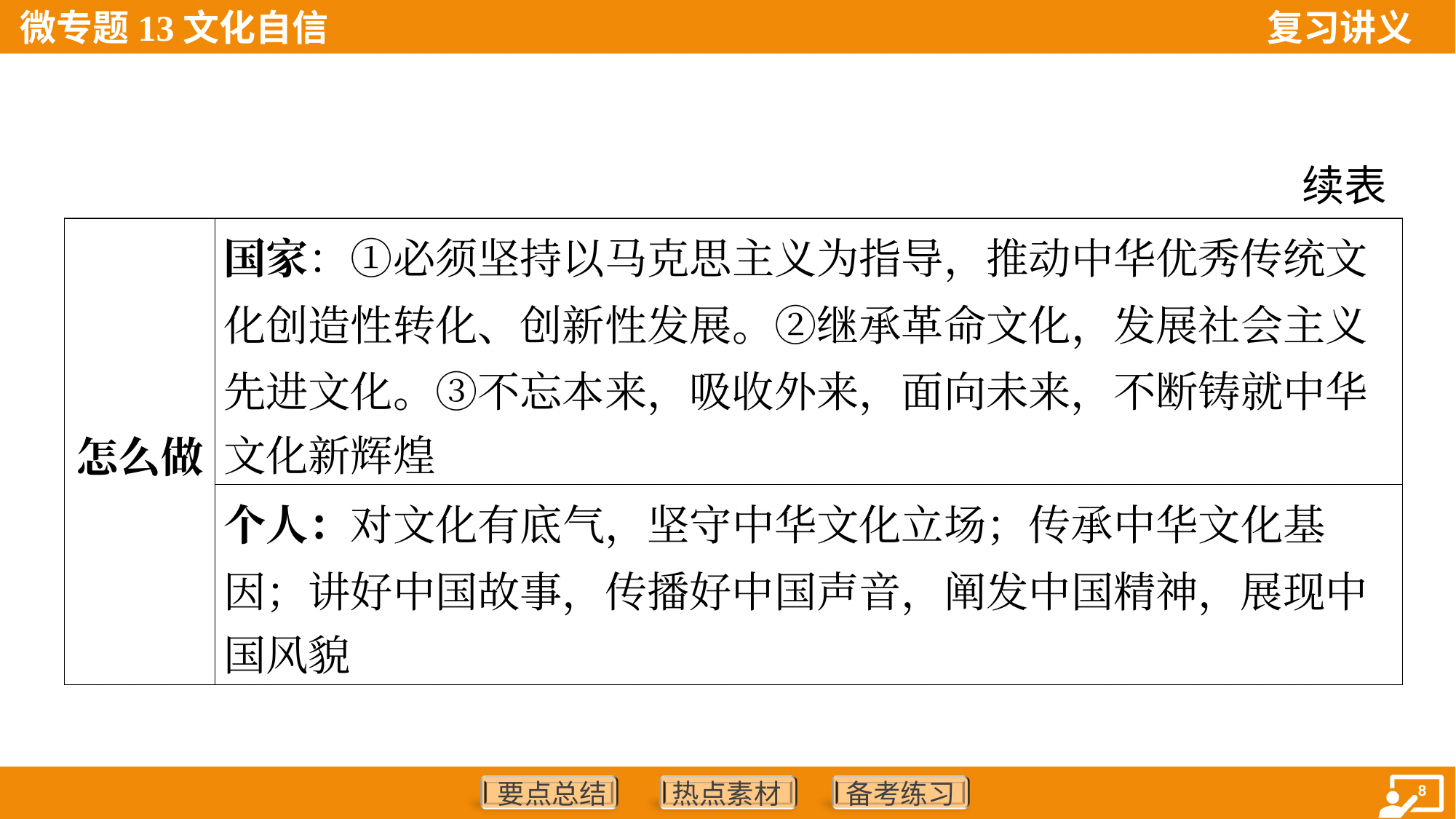

续表
| 怎么做 | 国家：①必须坚持以马克思主义为指导，推动中华优秀传统文 化创造性转化、创新性发展。②继承革命文化，发展社会主义 先进文化。③不忘本来，吸收外来，面向未来，不断铸就中华 文化新辉煌 |
| --- | --- |
|  | 个人：对文化有底气，坚守中华文化立场；传承中华文化基 因；讲好中国故事，传播好中国声音，阐发中国精神，展现中 国风貌 |